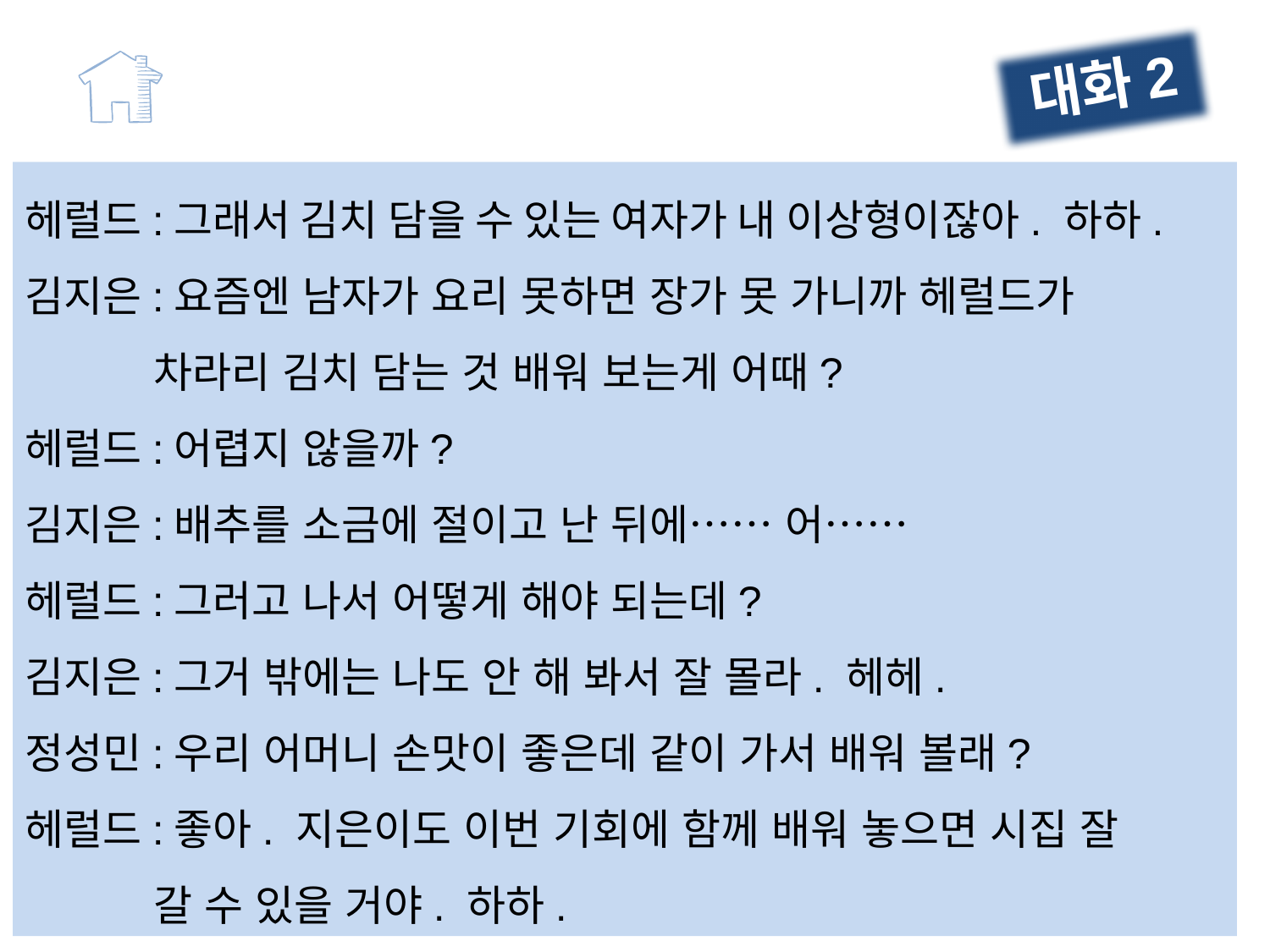

대화2

헤럴드:그래서 김치 담을 수 있는 여자가 내 이상형이잖아. 하하.
김지은:요즘엔 남자가 요리 못하면 장가 못 가니까 헤럴드가
          차라리 김치 담는 것 배워 보는게 어때?
헤럴드:어렵지 않을까?
김지은:배추를 소금에 절이고 난 뒤에…… 어……
헤럴드:그러고 나서 어떻게 해야 되는데?
김지은:그거 밖에는 나도 안 해 봐서 잘 몰라. 헤헤.
정성민:우리 어머니 손맛이 좋은데 같이 가서 배워 볼래?
헤럴드:좋아. 지은이도 이번 기회에 함께 배워 놓으면 시집 잘
          갈 수 있을 거야. 하하.